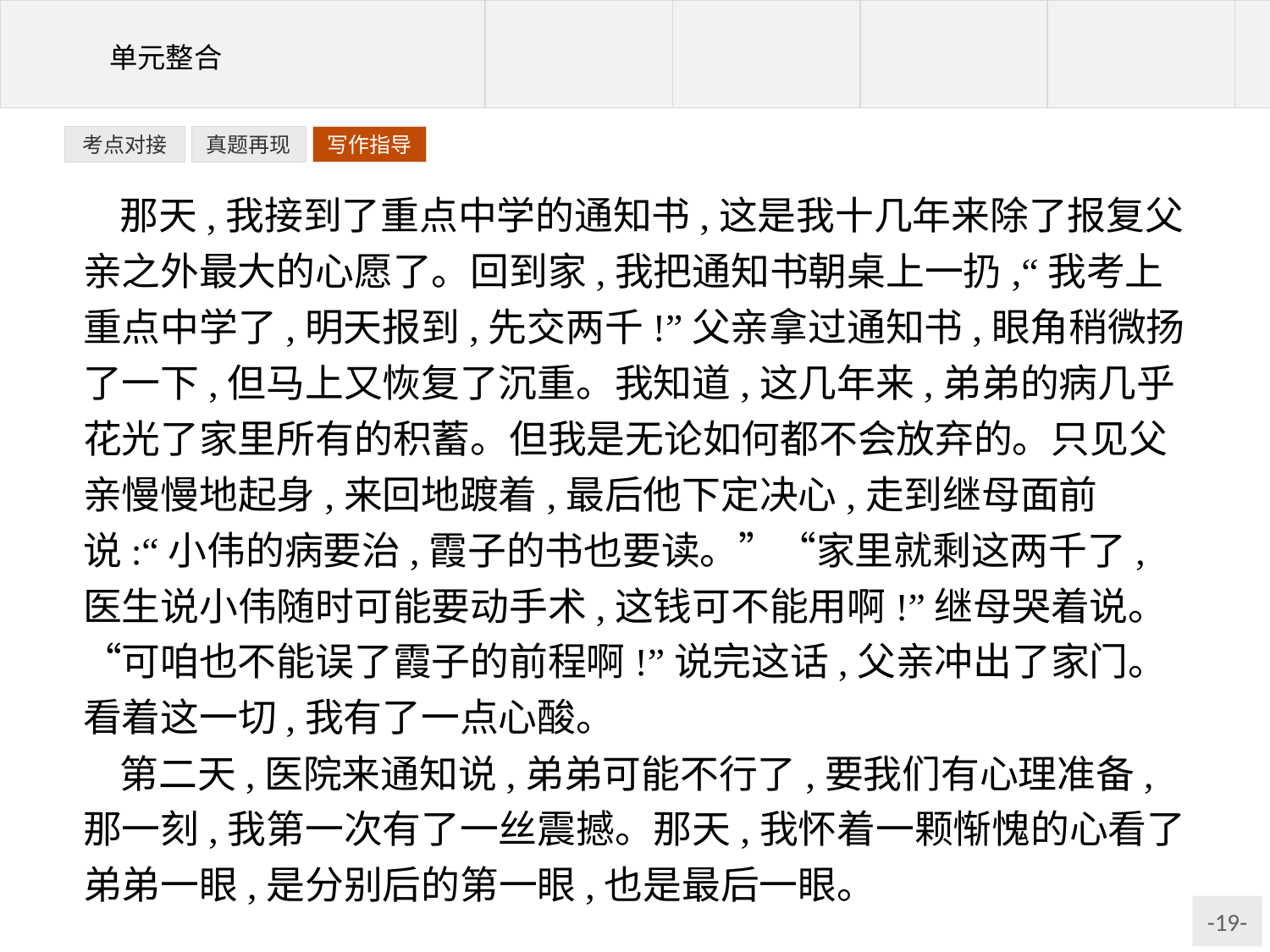

写作指导
考点对接
真题再现
那天,我接到了重点中学的通知书,这是我十几年来除了报复父亲之外最大的心愿了。回到家,我把通知书朝桌上一扔,“我考上重点中学了,明天报到,先交两千!”父亲拿过通知书,眼角稍微扬了一下,但马上又恢复了沉重。我知道,这几年来,弟弟的病几乎花光了家里所有的积蓄。但我是无论如何都不会放弃的。只见父亲慢慢地起身,来回地踱着,最后他下定决心,走到继母面前说:“小伟的病要治,霞子的书也要读。”“家里就剩这两千了,医生说小伟随时可能要动手术,这钱可不能用啊!”继母哭着说。“可咱也不能误了霞子的前程啊!”说完这话,父亲冲出了家门。看着这一切,我有了一点心酸。
第二天,医院来通知说,弟弟可能不行了,要我们有心理准备,那一刻,我第一次有了一丝震撼。那天,我怀着一颗惭愧的心看了弟弟一眼,是分别后的第一眼,也是最后一眼。